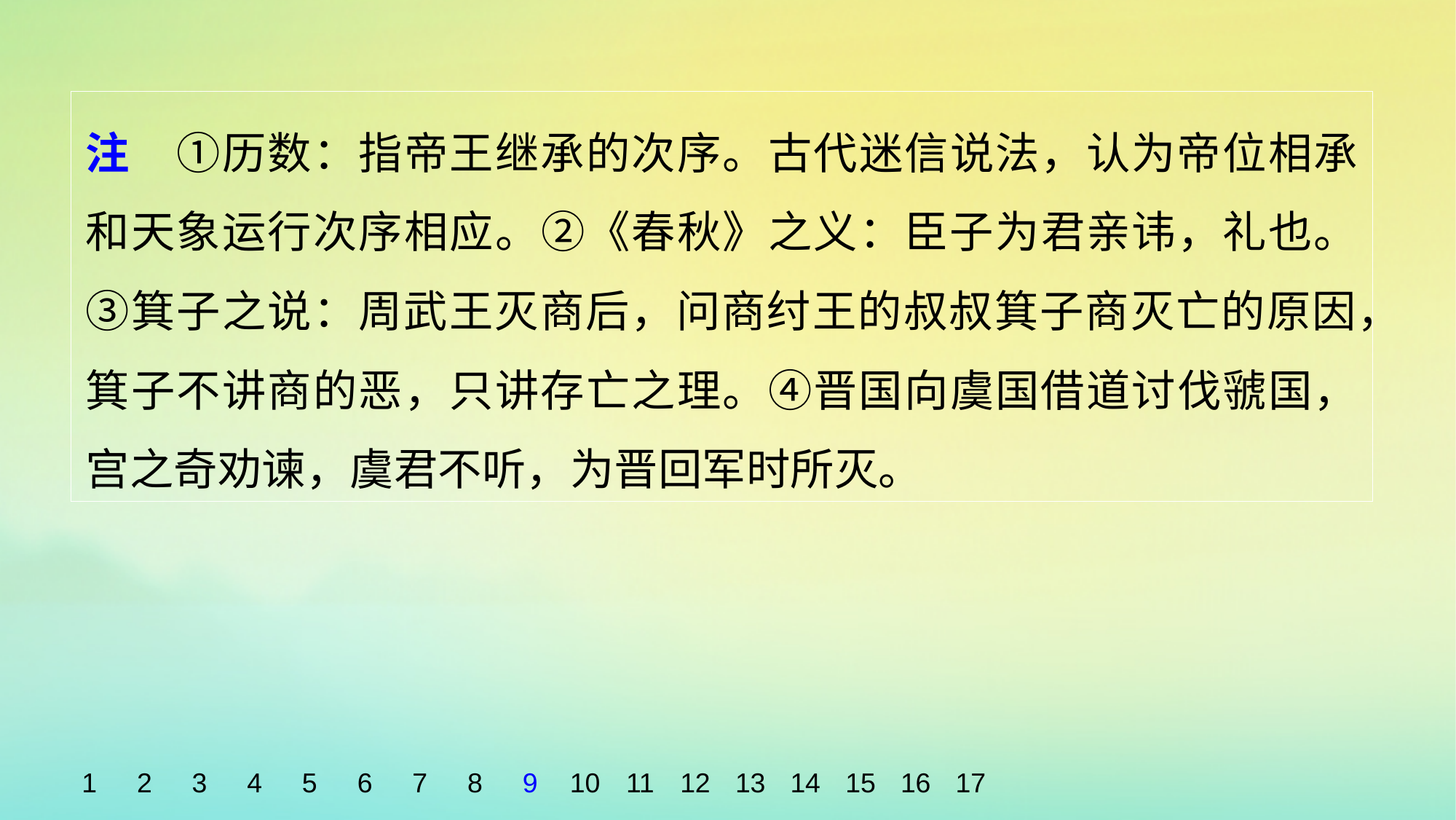

注　①历数：指帝王继承的次序。古代迷信说法，认为帝位相承和天象运行次序相应。②《春秋》之义：臣子为君亲讳，礼也。③箕子之说：周武王灭商后，问商纣王的叔叔箕子商灭亡的原因，箕子不讲商的恶，只讲存亡之理。④晋国向虞国借道讨伐虢国，宫之奇劝谏，虞君不听，为晋回军时所灭。
1
2
3
4
5
6
7
8
9
10
11
12
13
14
15
16
17